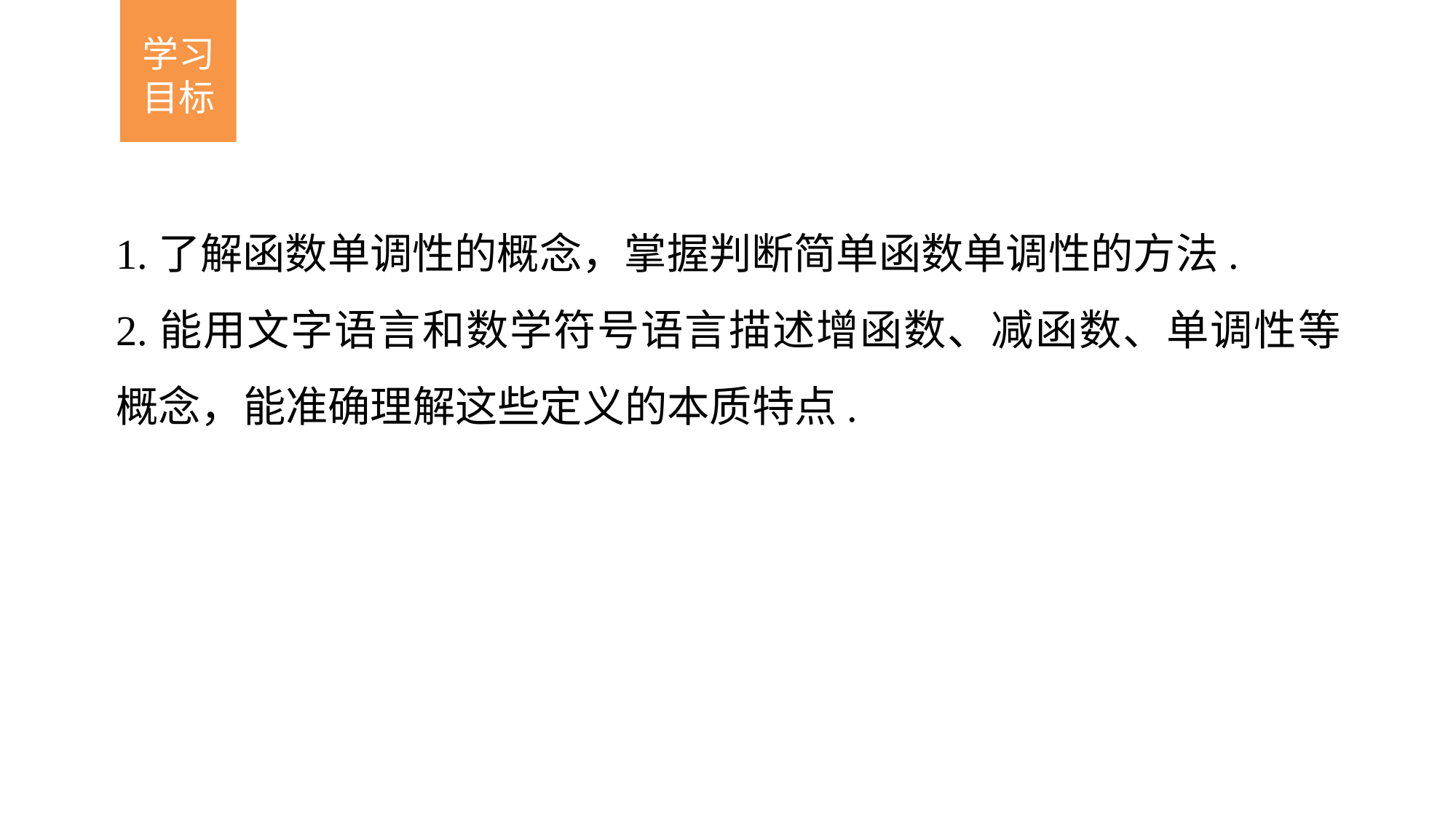

学习目标
1.了解函数单调性的概念，掌握判断简单函数单调性的方法.
2.能用文字语言和数学符号语言描述增函数、减函数、单调性等概念，能准确理解这些定义的本质特点.